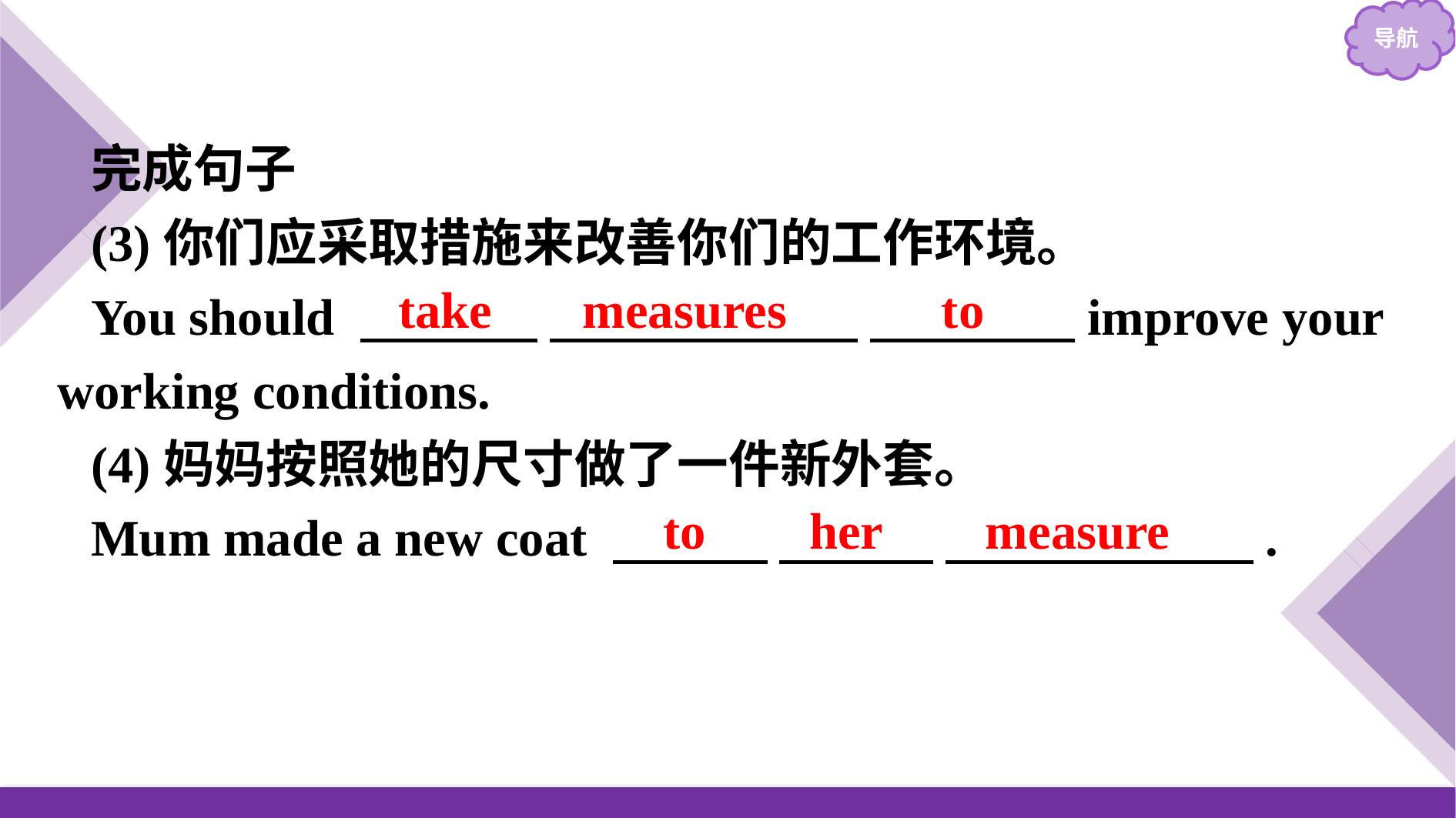

完成句子
(3)你们应采取措施来改善你们的工作环境。
You should 　　  　 　　　　　　 　　　　improve your working conditions.
(4)妈妈按照她的尺寸做了一件新外套。
Mum made a new coat 　　　 　　　 　　　　　　.
take       measures            to
to        her        measure